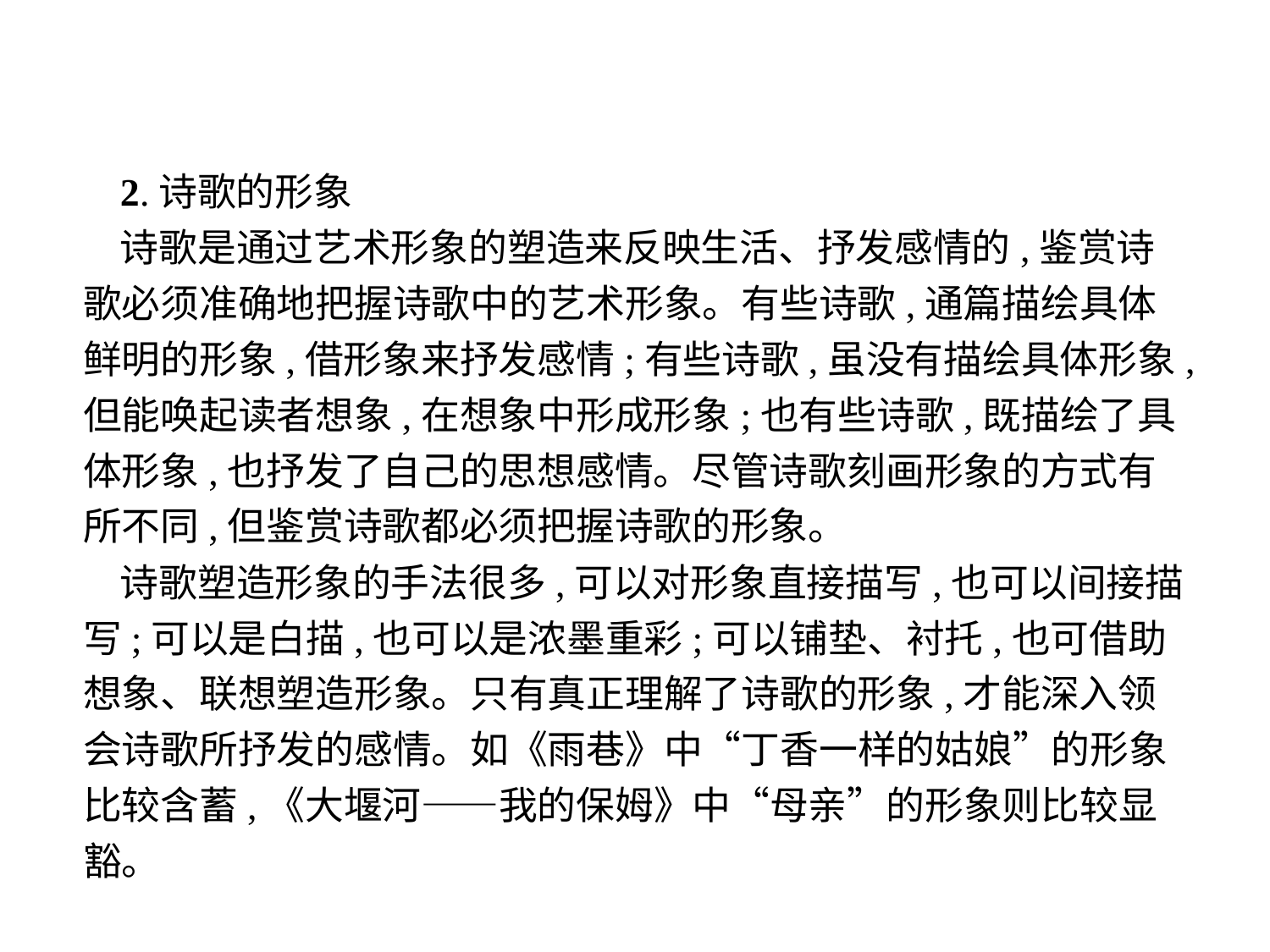

2.诗歌的形象
诗歌是通过艺术形象的塑造来反映生活、抒发感情的,鉴赏诗歌必须准确地把握诗歌中的艺术形象。有些诗歌,通篇描绘具体鲜明的形象,借形象来抒发感情;有些诗歌,虽没有描绘具体形象,但能唤起读者想象,在想象中形成形象;也有些诗歌,既描绘了具体形象,也抒发了自己的思想感情。尽管诗歌刻画形象的方式有所不同,但鉴赏诗歌都必须把握诗歌的形象。
诗歌塑造形象的手法很多,可以对形象直接描写,也可以间接描写;可以是白描,也可以是浓墨重彩;可以铺垫、衬托,也可借助想象、联想塑造形象。只有真正理解了诗歌的形象,才能深入领会诗歌所抒发的感情。如《雨巷》中“丁香一样的姑娘”的形象比较含蓄,《大堰河——我的保姆》中“母亲”的形象则比较显豁。
-4-